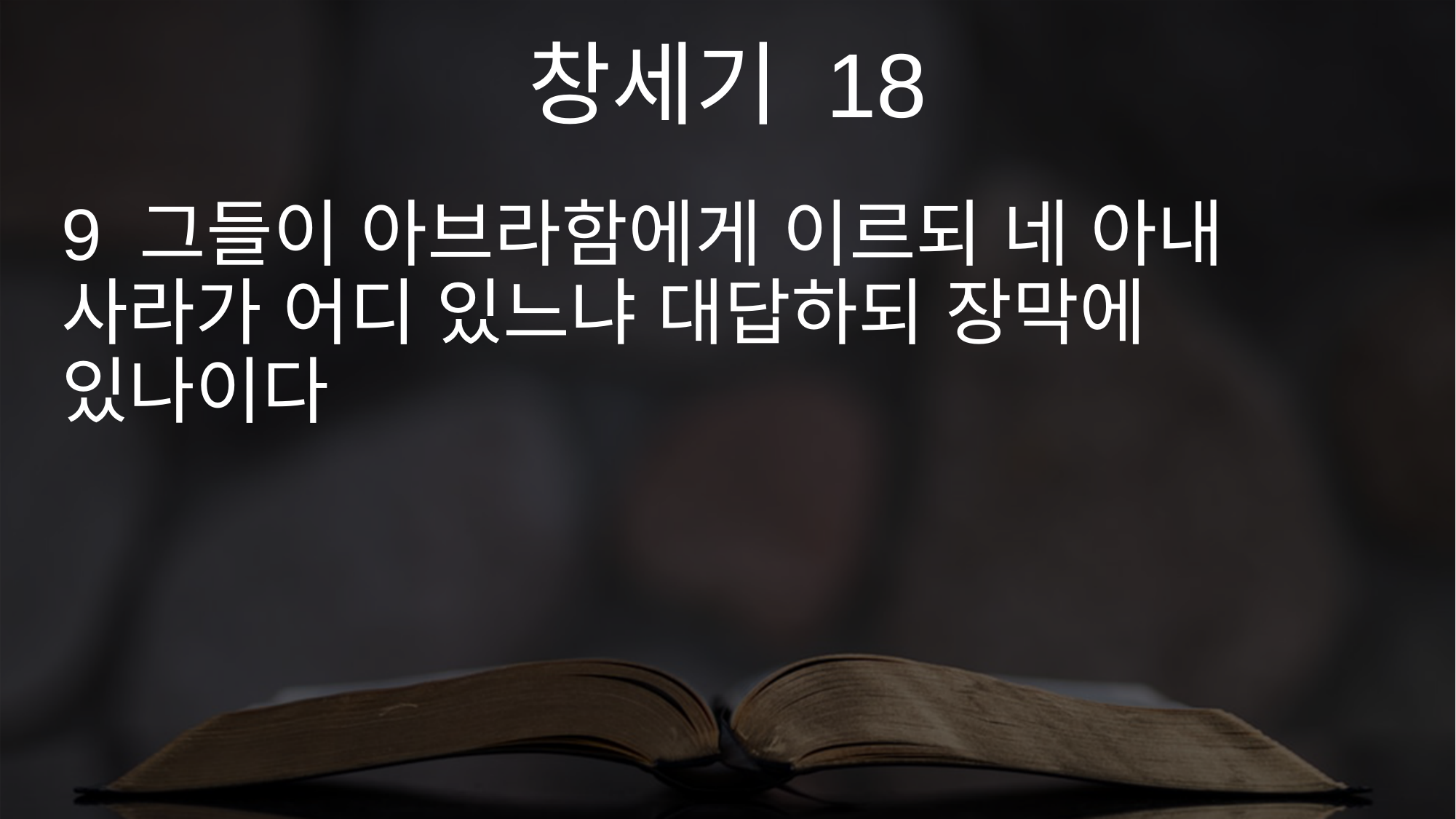

창세기 18
9 그들이 아브라함에게 이르되 네 아내 사라가 어디 있느냐 대답하되 장막에 있나이다